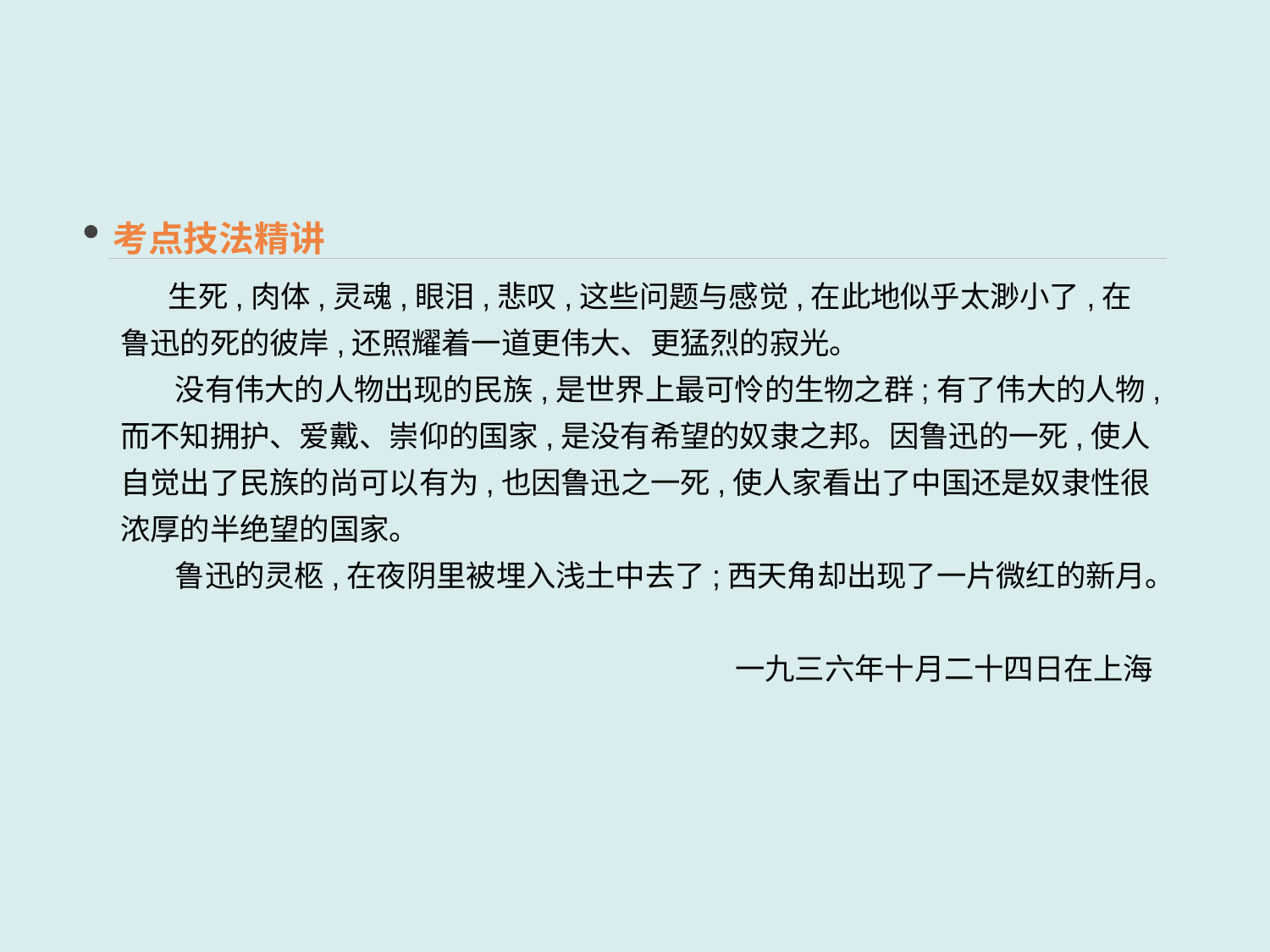

考点技法精讲

      生死,肉体,灵魂,眼泪,悲叹,这些问题与感觉,在此地似乎太渺小了,在鲁迅的死的彼岸,还照耀着一道更伟大、更猛烈的寂光。
       没有伟大的人物出现的民族,是世界上最可怜的生物之群;有了伟大的人物,而不知拥护、爱戴、崇仰的国家,是没有希望的奴隶之邦。因鲁迅的一死,使人自觉出了民族的尚可以有为,也因鲁迅之一死,使人家看出了中国还是奴隶性很浓厚的半绝望的国家。
       鲁迅的灵柩,在夜阴里被埋入浅土中去了;西天角却出现了一片微红的新月。

                                                          一九三六年十月二十四日在上海